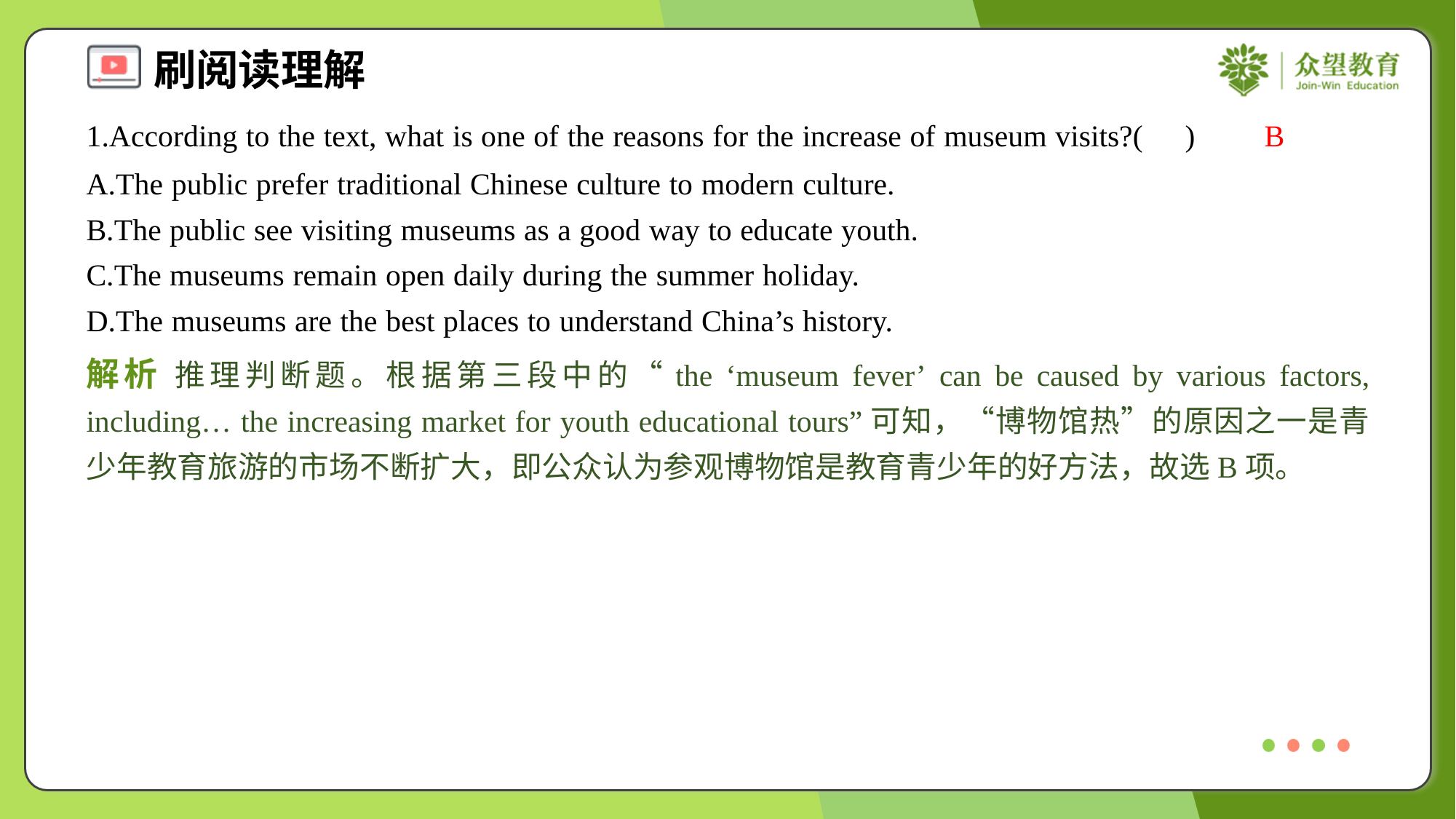

1.According to the text, what is one of the reasons for the increase of museum visits?(     )
B
A.The public prefer traditional Chinese culture to modern culture.
B.The public see visiting museums as a good way to educate youth.
C.The museums remain open daily during the summer holiday.
D.The museums are the best places to understand China’s history.
解析 推理判断题。根据第三段中的“the ‘museum fever’ can be caused by various factors, including… the increasing market for youth educational tours”可知，“博物馆热”的原因之一是青少年教育旅游的市场不断扩大，即公众认为参观博物馆是教育青少年的好方法，故选B项。